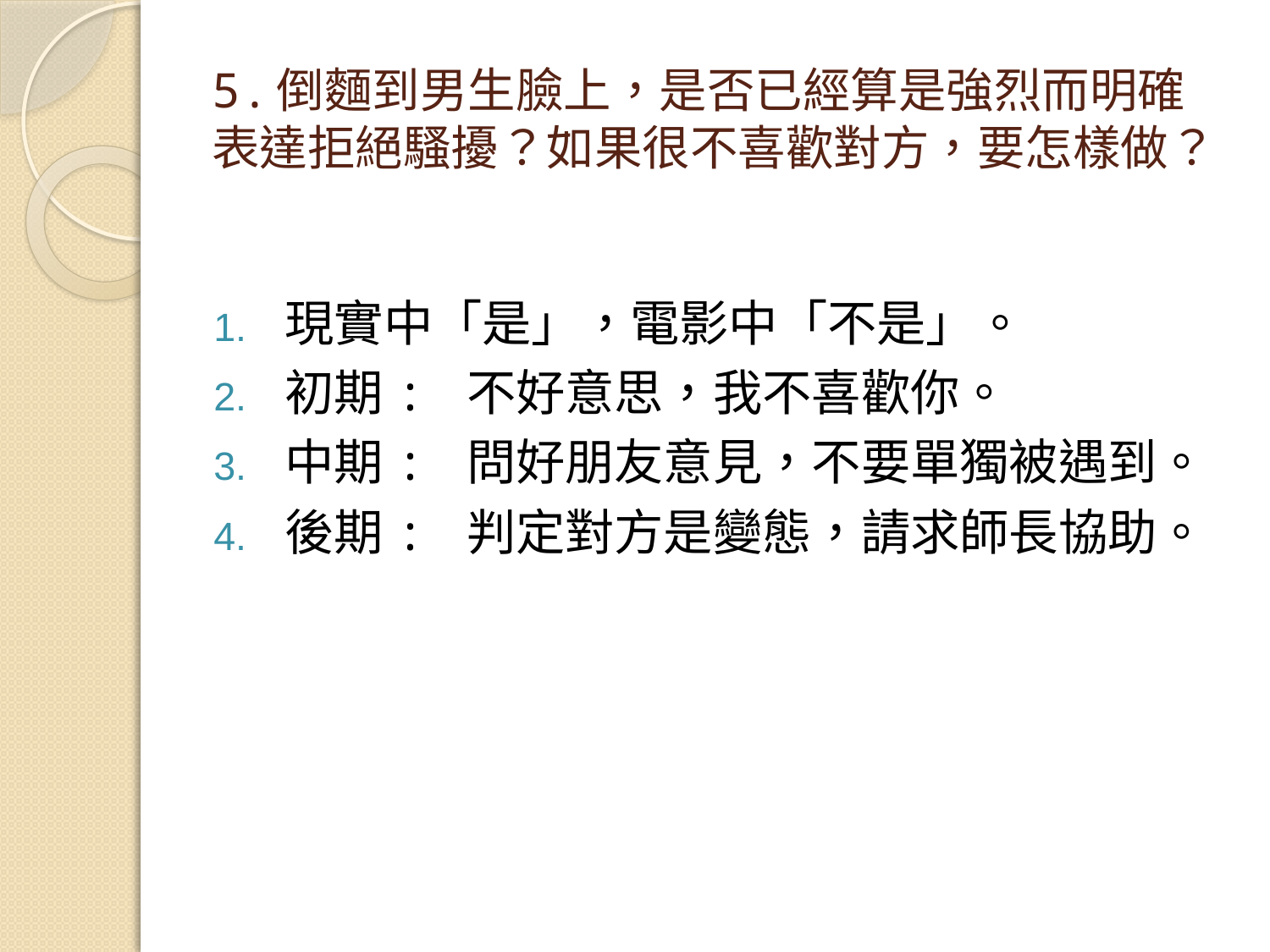

# 5.倒麵到男生臉上，是否已經算是強烈而明確表達拒絕騷擾？如果很不喜歡對方，要怎樣做？
現實中「是」，電影中「不是」。
初期: 不好意思，我不喜歡你。
中期: 問好朋友意見，不要單獨被遇到。
後期: 判定對方是變態，請求師長協助。